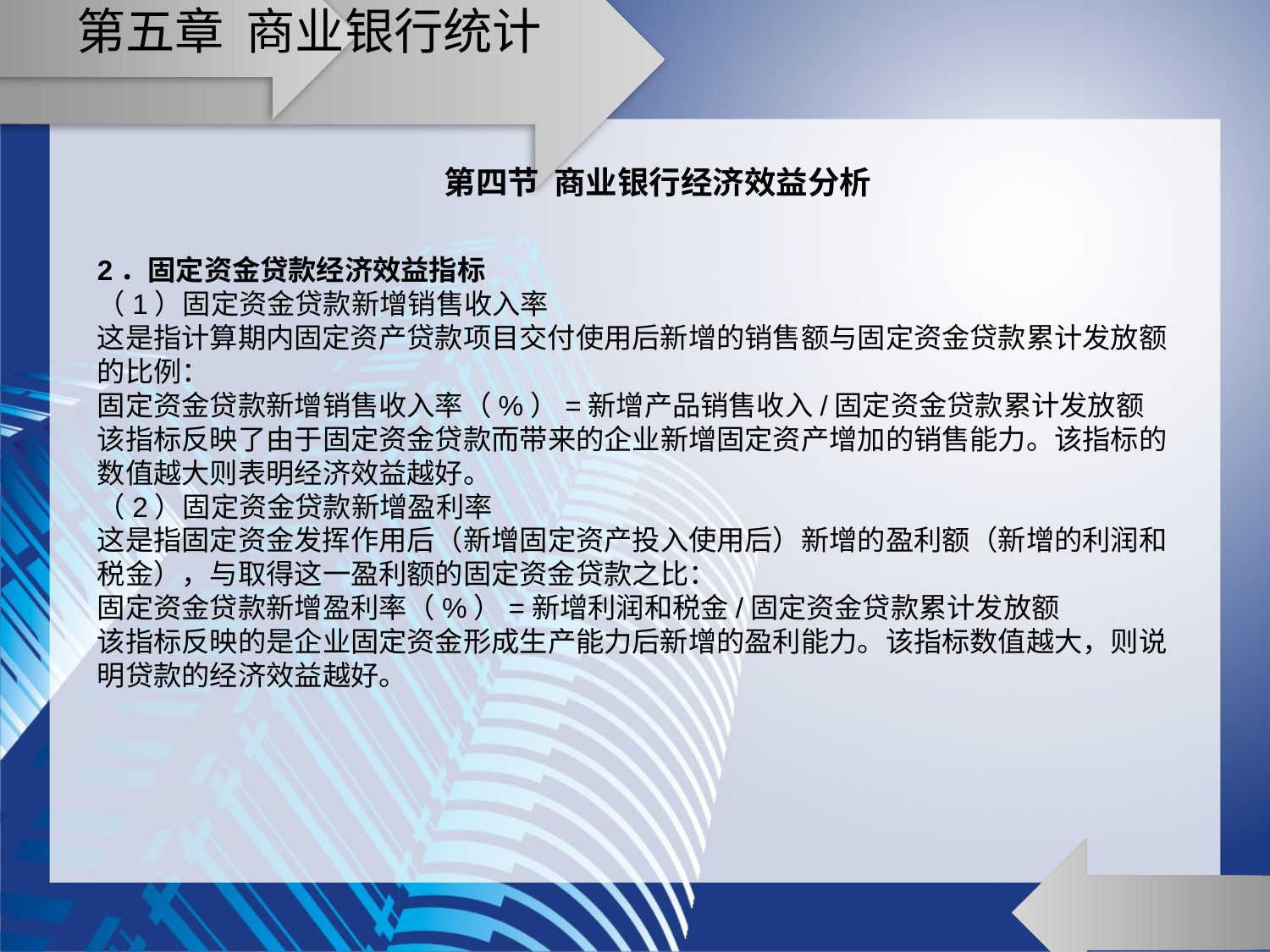

# 第五章  商业银行统计
第四节  商业银行经济效益分析
2．固定资金贷款经济效益指标
（1）固定资金贷款新增销售收入率
这是指计算期内固定资产贷款项目交付使用后新增的销售额与固定资金贷款累计发放额的比例：
固定资金贷款新增销售收入率（%）=新增产品销售收入/固定资金贷款累计发放额
该指标反映了由于固定资金贷款而带来的企业新增固定资产增加的销售能力。该指标的数值越大则表明经济效益越好。
（2）固定资金贷款新增盈利率
这是指固定资金发挥作用后（新增固定资产投入使用后）新增的盈利额（新增的利润和税金），与取得这一盈利额的固定资金贷款之比：
固定资金贷款新增盈利率（%）=新增利润和税金/固定资金贷款累计发放额
该指标反映的是企业固定资金形成生产能力后新增的盈利能力。该指标数值越大，则说明贷款的经济效益越好。